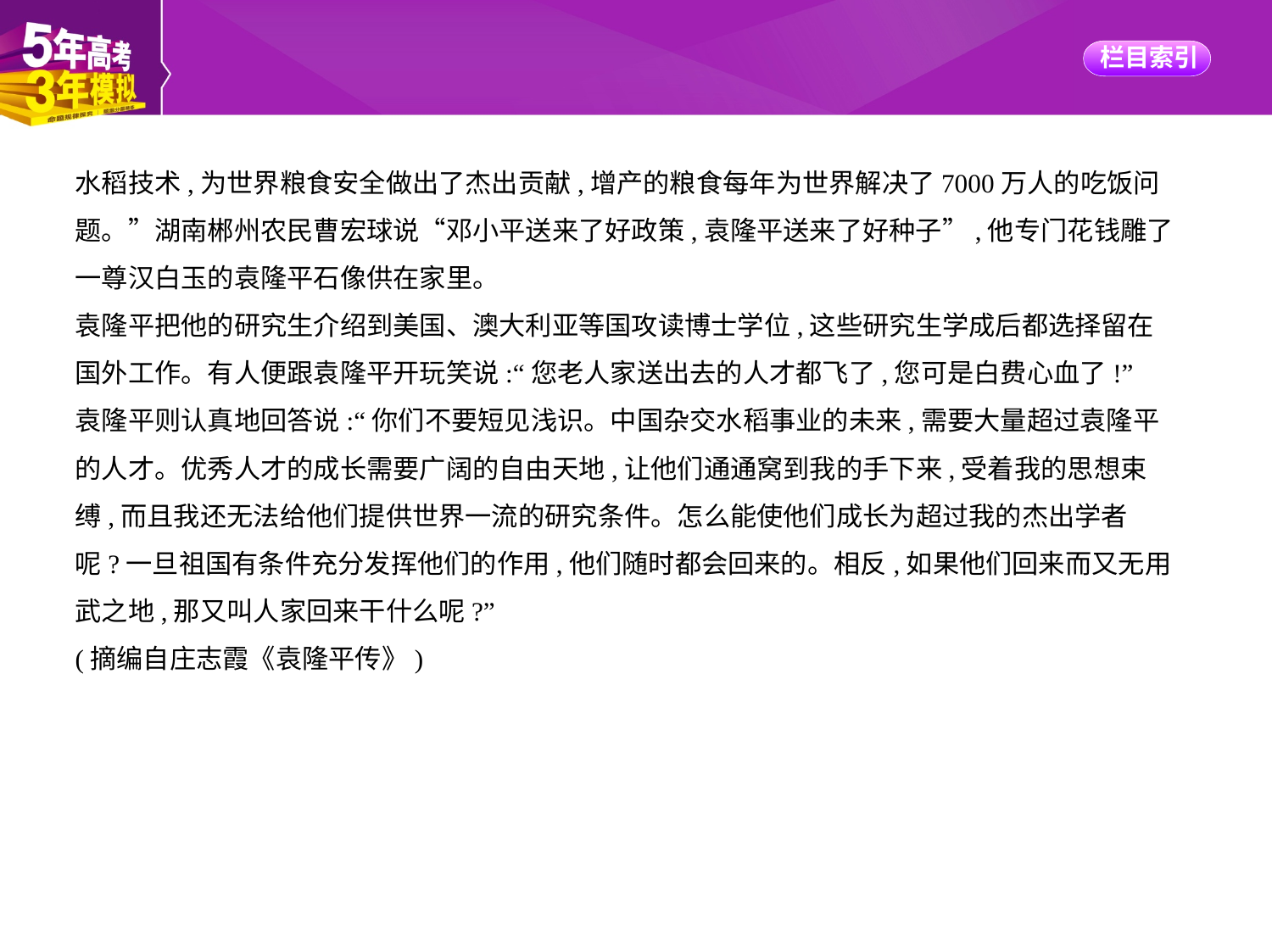

水稻技术,为世界粮食安全做出了杰出贡献,增产的粮食每年为世界解决了7000万人的吃饭问
题。”湖南郴州农民曹宏球说“邓小平送来了好政策,袁隆平送来了好种子”,他专门花钱雕了
一尊汉白玉的袁隆平石像供在家里。
袁隆平把他的研究生介绍到美国、澳大利亚等国攻读博士学位,这些研究生学成后都选择留在
国外工作。有人便跟袁隆平开玩笑说:“您老人家送出去的人才都飞了,您可是白费心血了!”
袁隆平则认真地回答说:“你们不要短见浅识。中国杂交水稻事业的未来,需要大量超过袁隆平
的人才。优秀人才的成长需要广阔的自由天地,让他们通通窝到我的手下来,受着我的思想束
缚,而且我还无法给他们提供世界一流的研究条件。怎么能使他们成长为超过我的杰出学者
呢?一旦祖国有条件充分发挥他们的作用,他们随时都会回来的。相反,如果他们回来而又无用
武之地,那又叫人家回来干什么呢?”
(摘编自庄志霞《袁隆平传》)